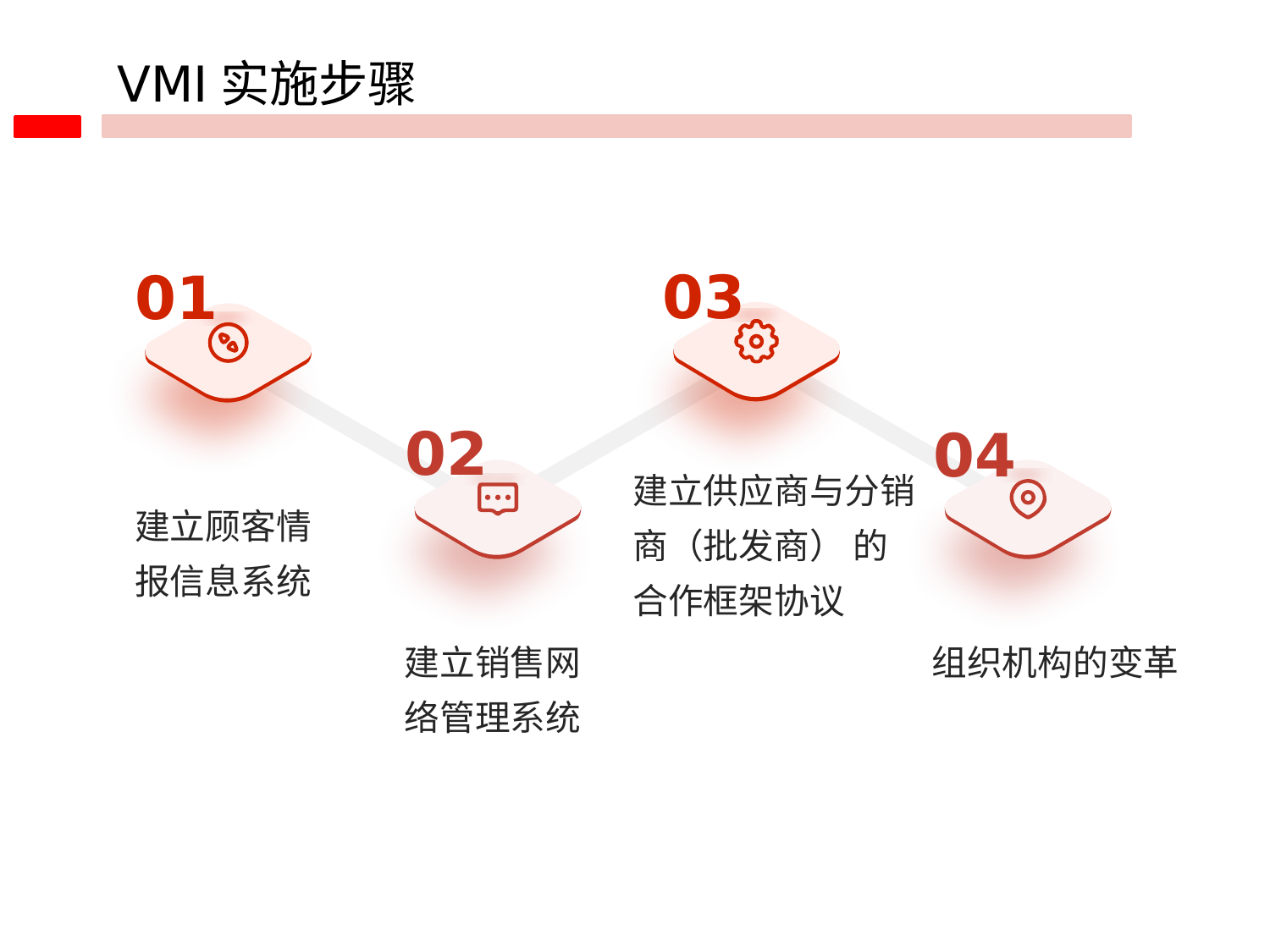

VMI实施步骤
03
01

02
04
建立供应商与分销商（批发商） 的合作框架协议

建立顾客情报信息系统

建立销售网络管理系统
组织机构的变革